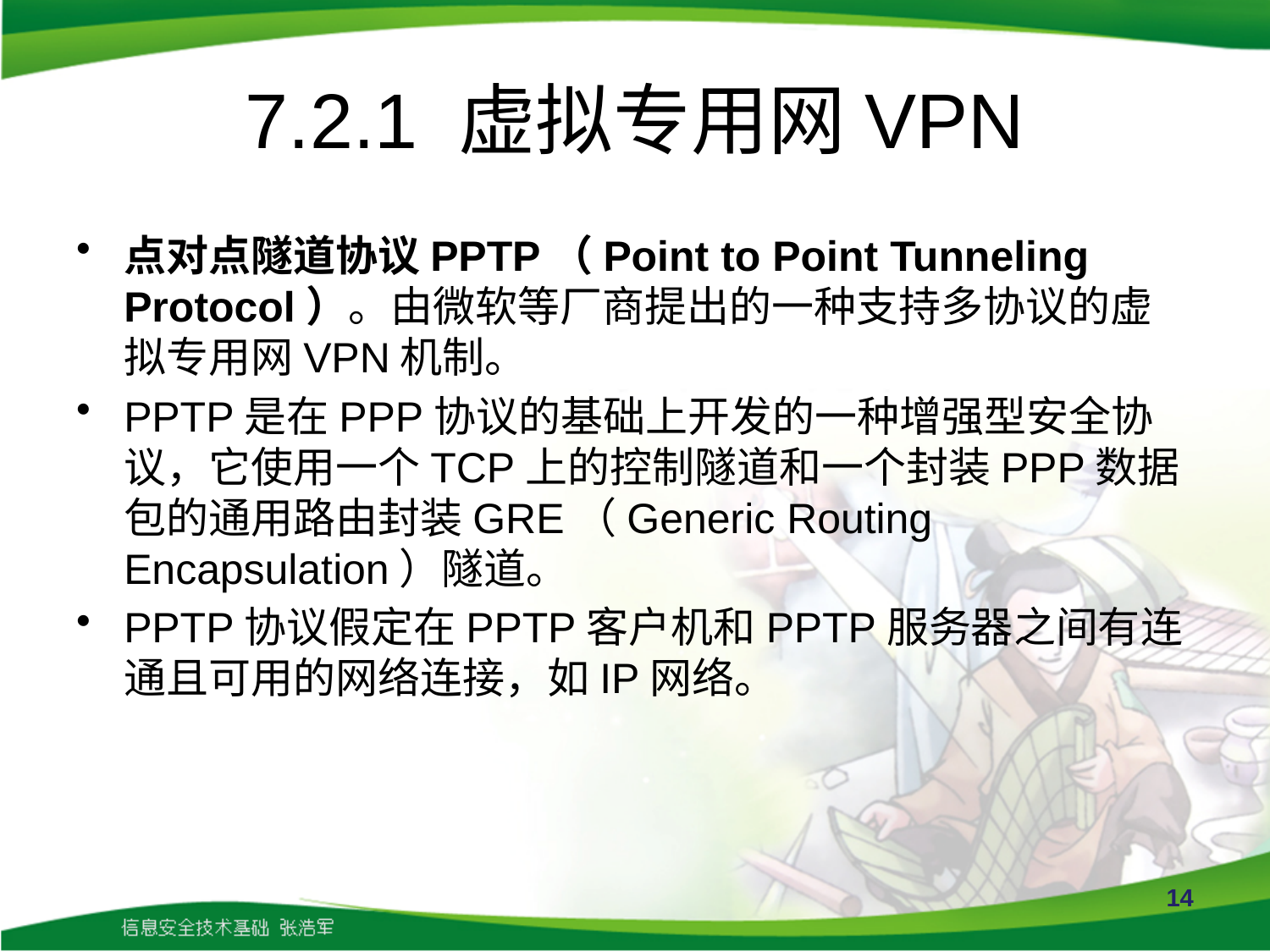

# 7.2.1 虚拟专用网VPN
点对点隧道协议PPTP（Point to Point Tunneling Protocol）。由微软等厂商提出的一种支持多协议的虚拟专用网VPN机制。
PPTP是在PPP协议的基础上开发的一种增强型安全协议，它使用一个TCP上的控制隧道和一个封装PPP数据包的通用路由封装GRE（Generic Routing Encapsulation）隧道。
PPTP协议假定在PPTP客户机和PPTP服务器之间有连通且可用的网络连接，如IP网络。
14